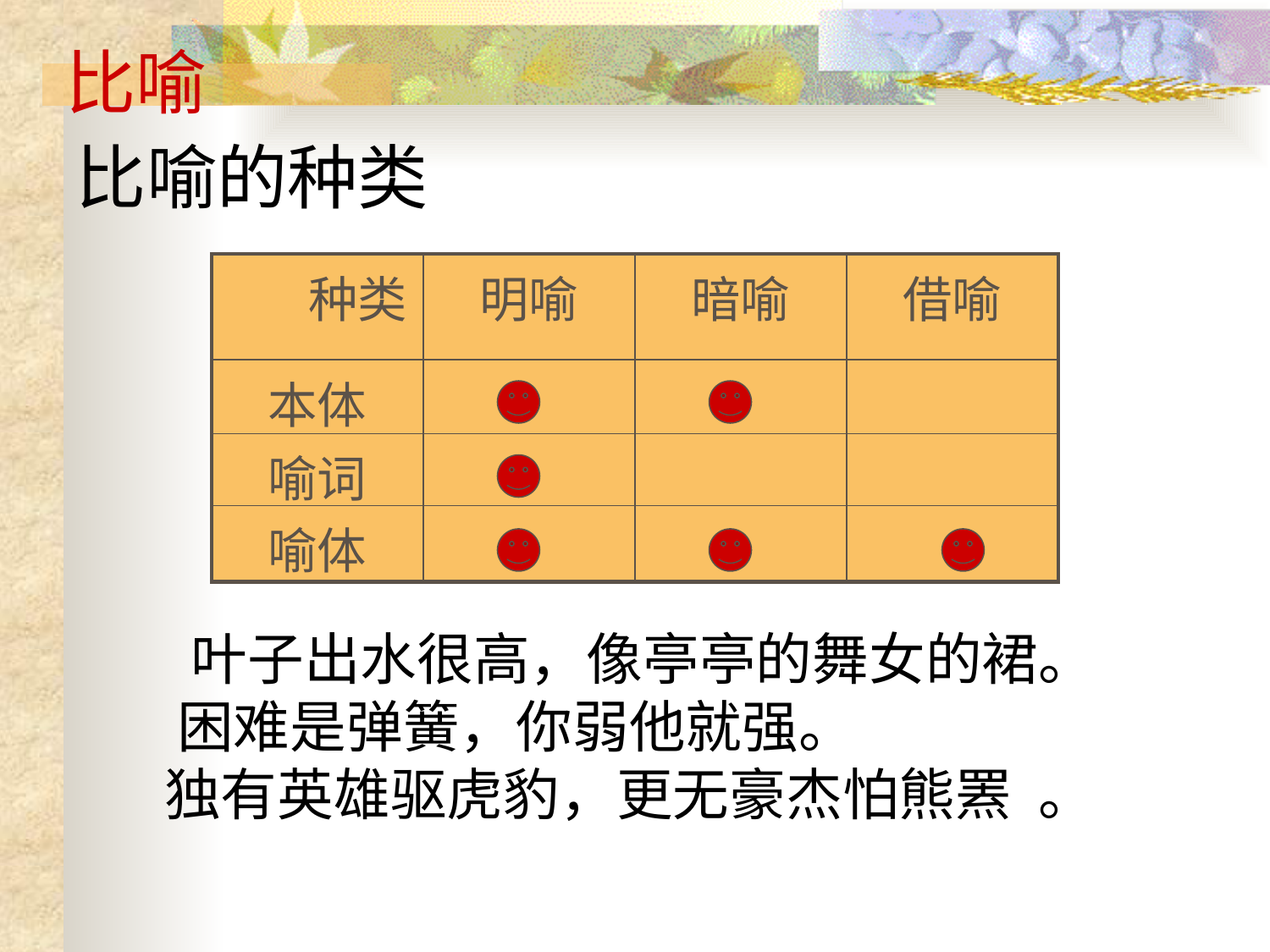

比喻
比喻的种类

        叶子出水很高，像亭亭的舞女的裙。
        困难是弹簧，你弱他就强。
       独有英雄驱虎豹，更无豪杰怕熊罴  。

| 种类 | 明喻 | 暗喻 | 借喻 |
| --- | --- | --- | --- |
| 本体 |  |  |  |
| 喻词 |  |  |  |
| 喻体 |  |  |  |